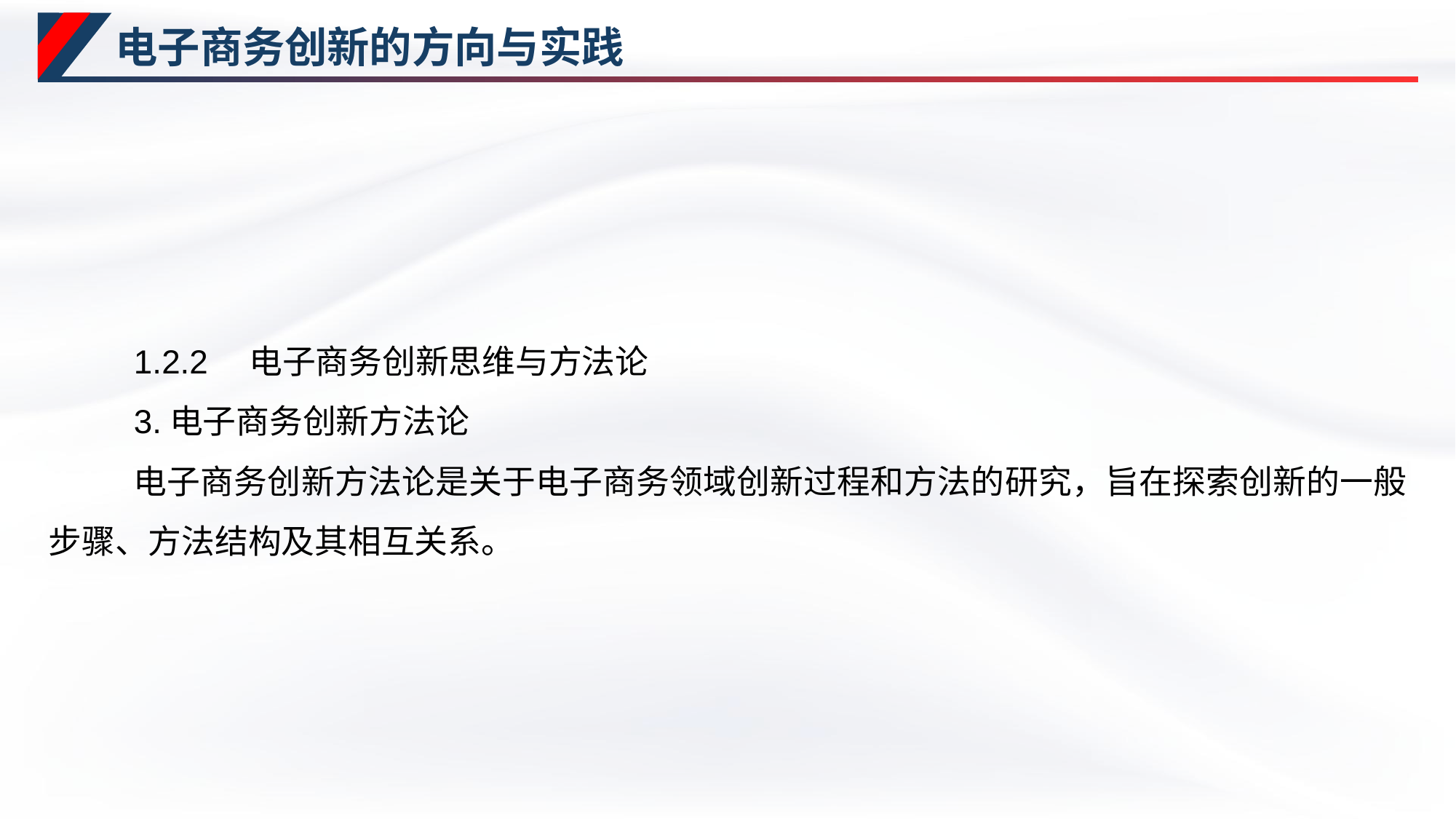

# 电子商务创新的方向与实践
1.2.2　电子商务创新思维与方法论
3.电子商务创新方法论
电子商务创新方法论是关于电子商务领域创新过程和方法的研究，旨在探索创新的一般步骤、方法结构及其相互关系。